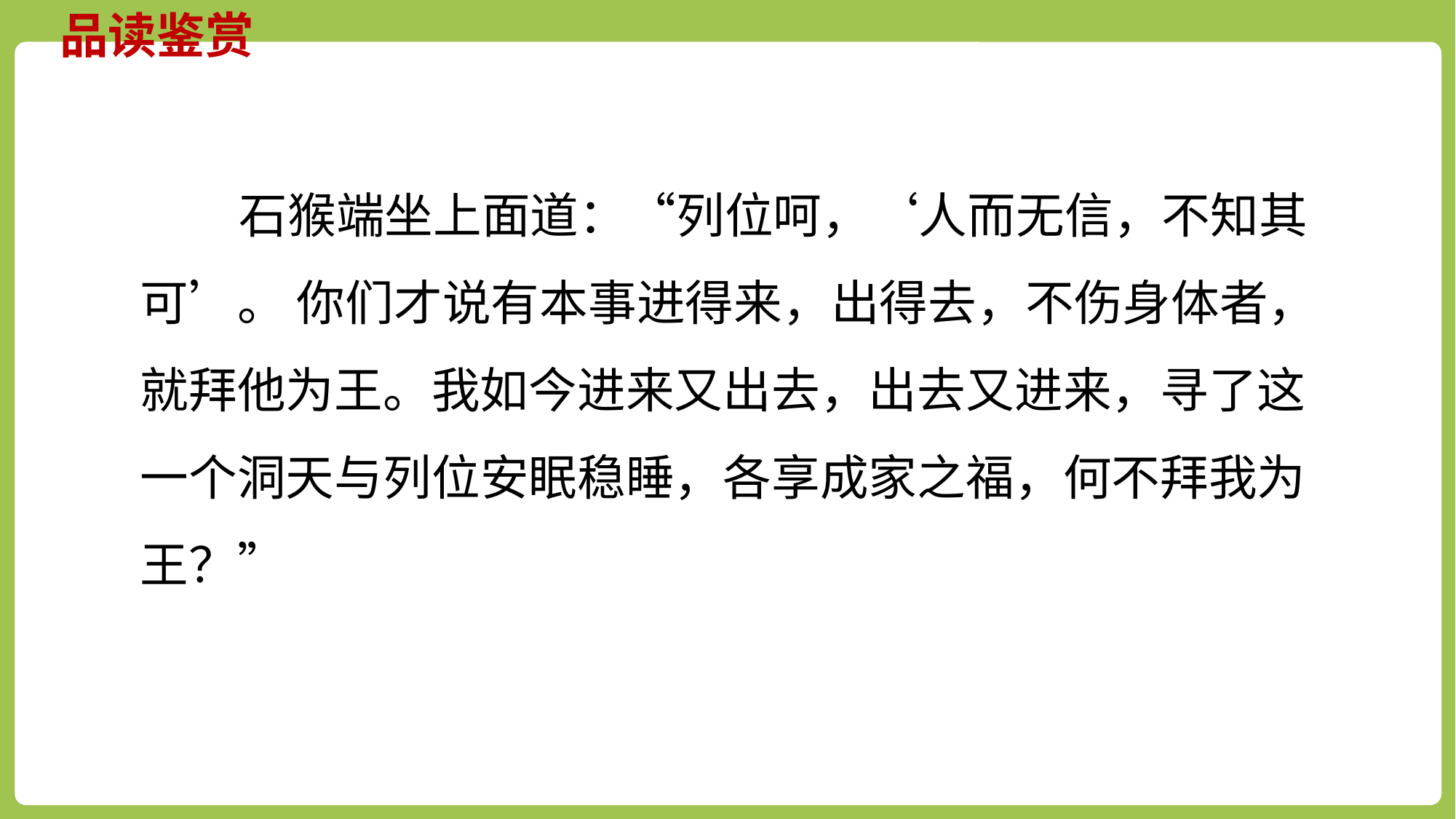

品读鉴赏
        石猴端坐上面道：“列位呵，‘人而无信，不知其可’。 你们才说有本事进得来，出得去，不伤身体者，就拜他为王。我如今进来又出去，出去又进来，寻了这一个洞天与列位安眠稳睡，各享成家之福，何不拜我为王？”